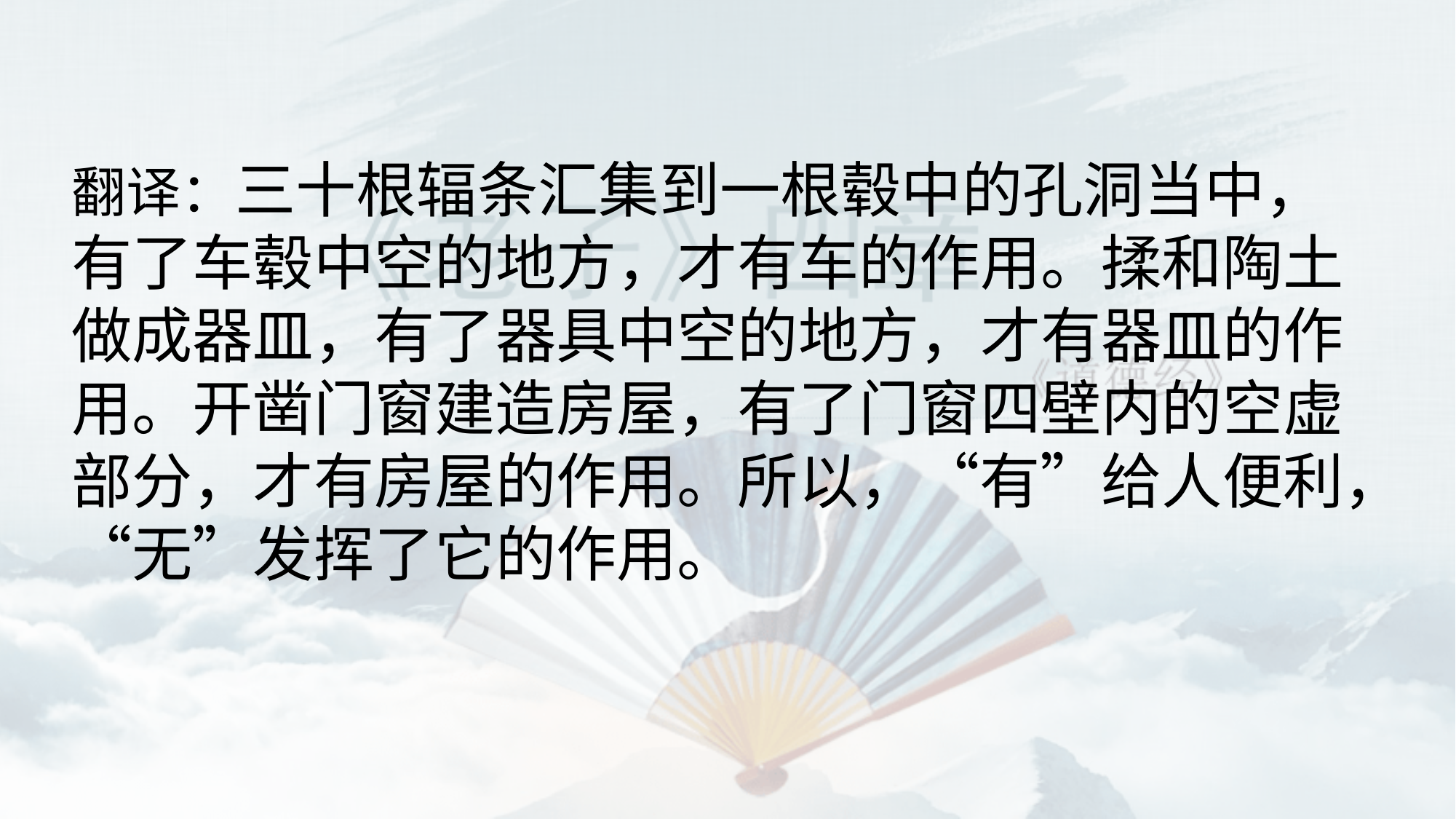

翻译：三十根辐条汇集到一根毂中的孔洞当中，有了车毂中空的地方，才有车的作用。揉和陶土做成器皿，有了器具中空的地方，才有器皿的作用。开凿门窗建造房屋，有了门窗四壁内的空虚部分，才有房屋的作用。所以，“有”给人便利，“无”发挥了它的作用。